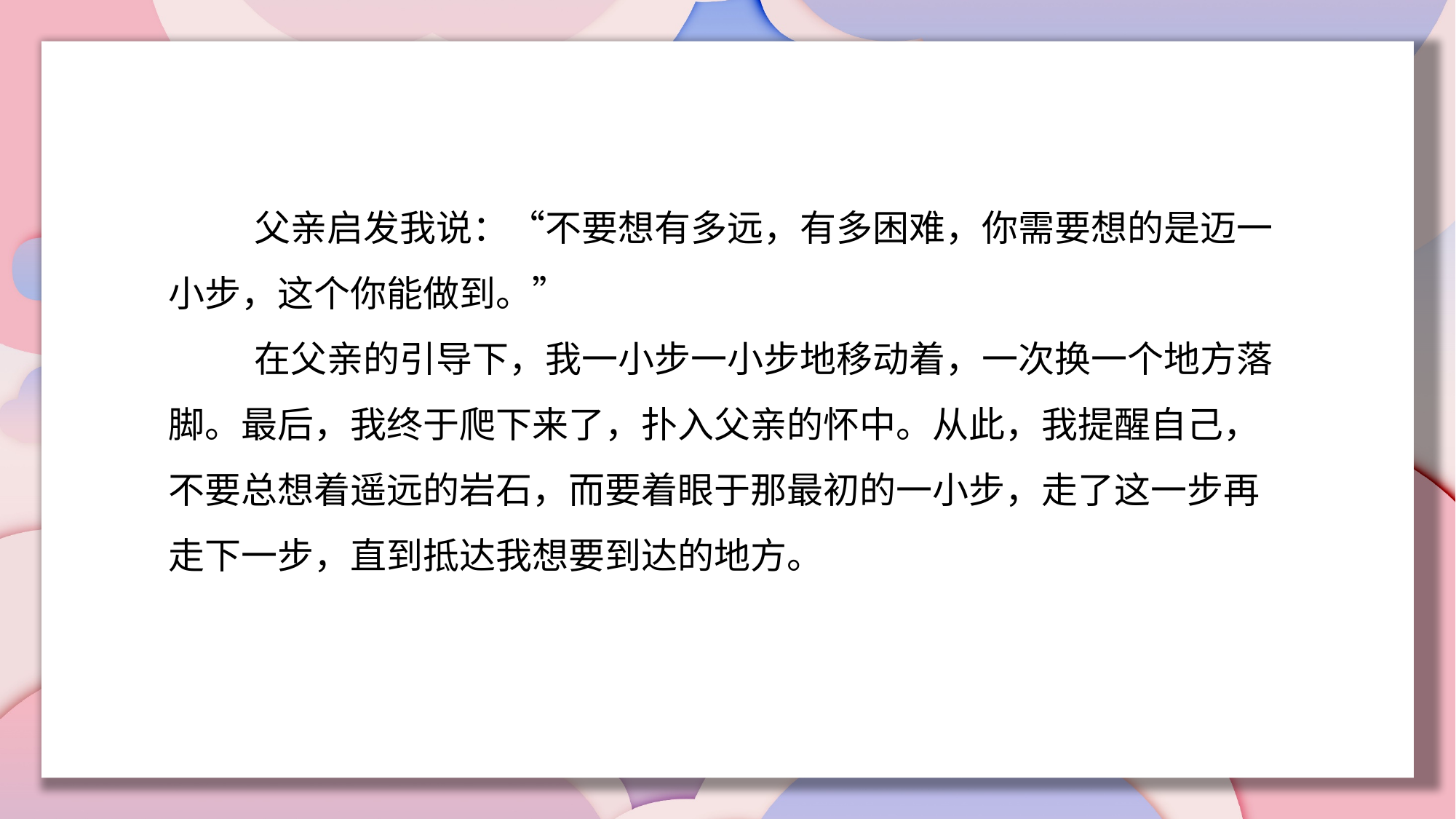

父亲启发我说：“不要想有多远，有多困难，你需要想的是迈一小步，这个你能做到。”
在父亲的引导下，我一小步一小步地移动着，一次换一个地方落脚。最后，我终于爬下来了，扑入父亲的怀中。从此，我提醒自己，不要总想着遥远的岩石，而要着眼于那最初的一小步，走了这一步再走下一步，直到抵达我想要到达的地方。